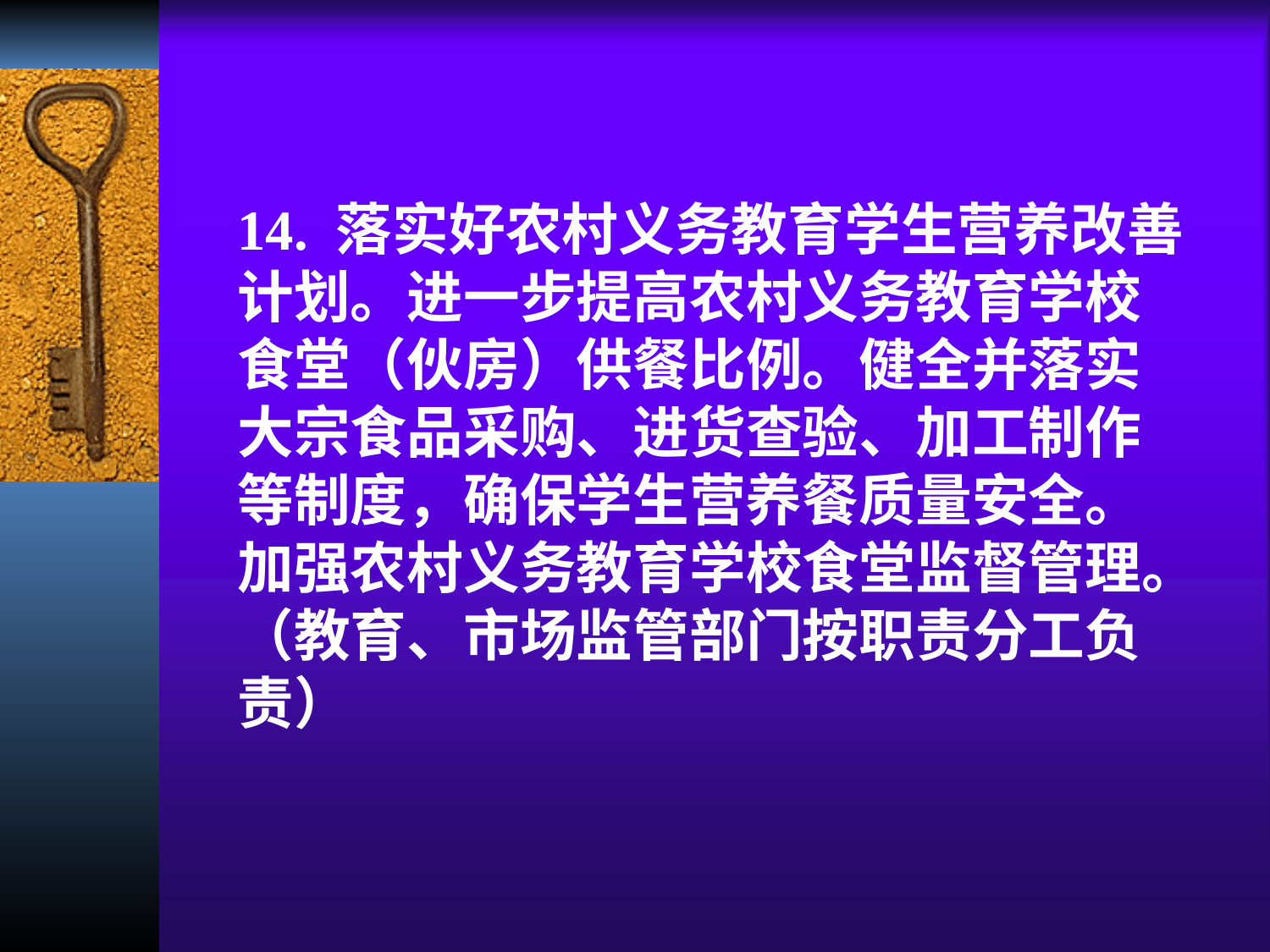

14. 落实好农村义务教育学生营养改善计划。进一步提高农村义务教育学校食堂（伙房）供餐比例。健全并落实大宗食品采购、进货查验、加工制作等制度，确保学生营养餐质量安全。加强农村义务教育学校食堂监督管理。（教育、市场监管部门按职责分工负责）